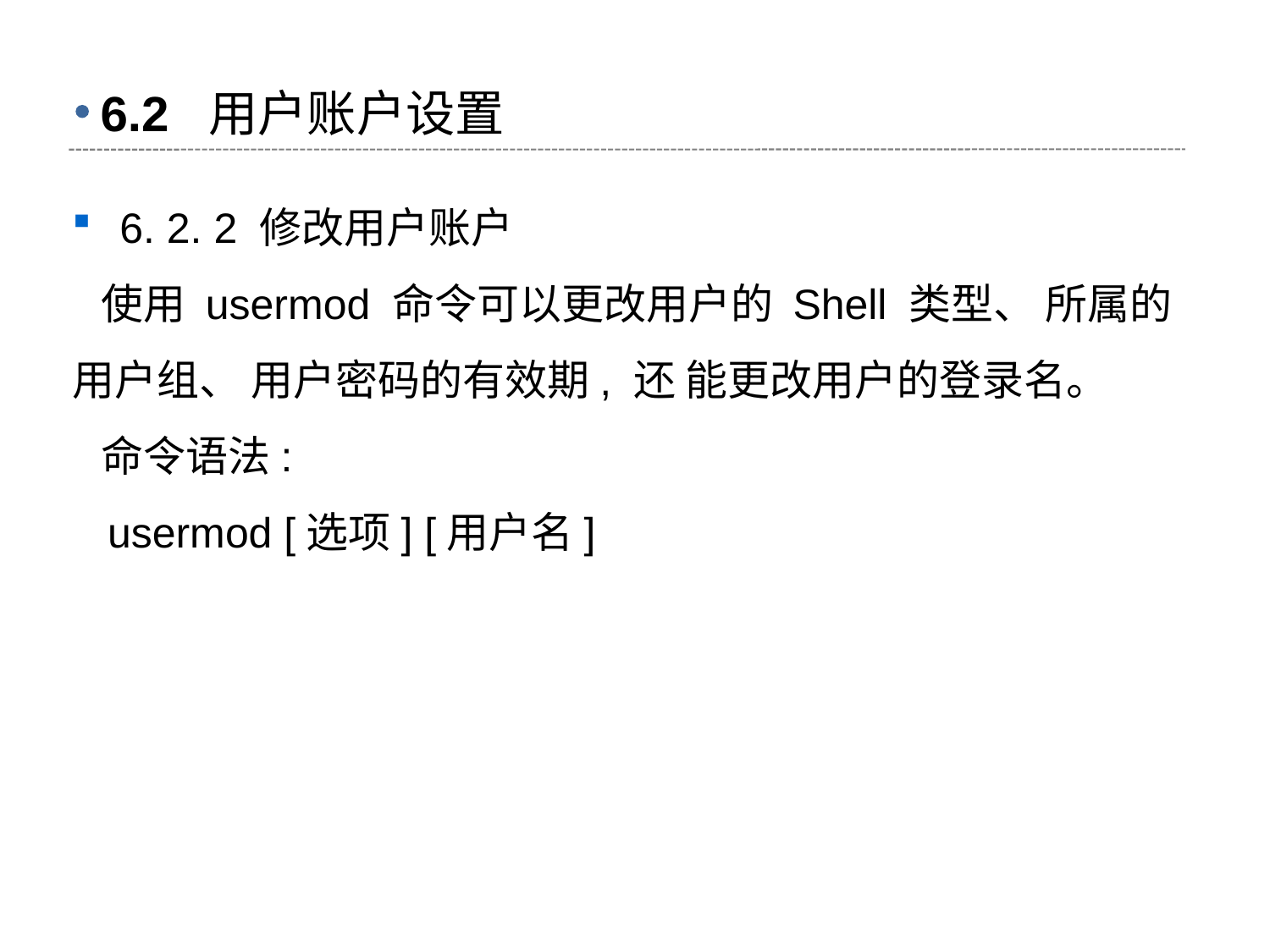

# 6.2  用户账户设置
6. 2. 2 修改用户账户
  使用 usermod 命令可以更改用户的 Shell 类型、 所属的用户组、 用户密码的有效期, 还 能更改用户的登录名。
  命令语法:
   usermod [选项] [用户名]